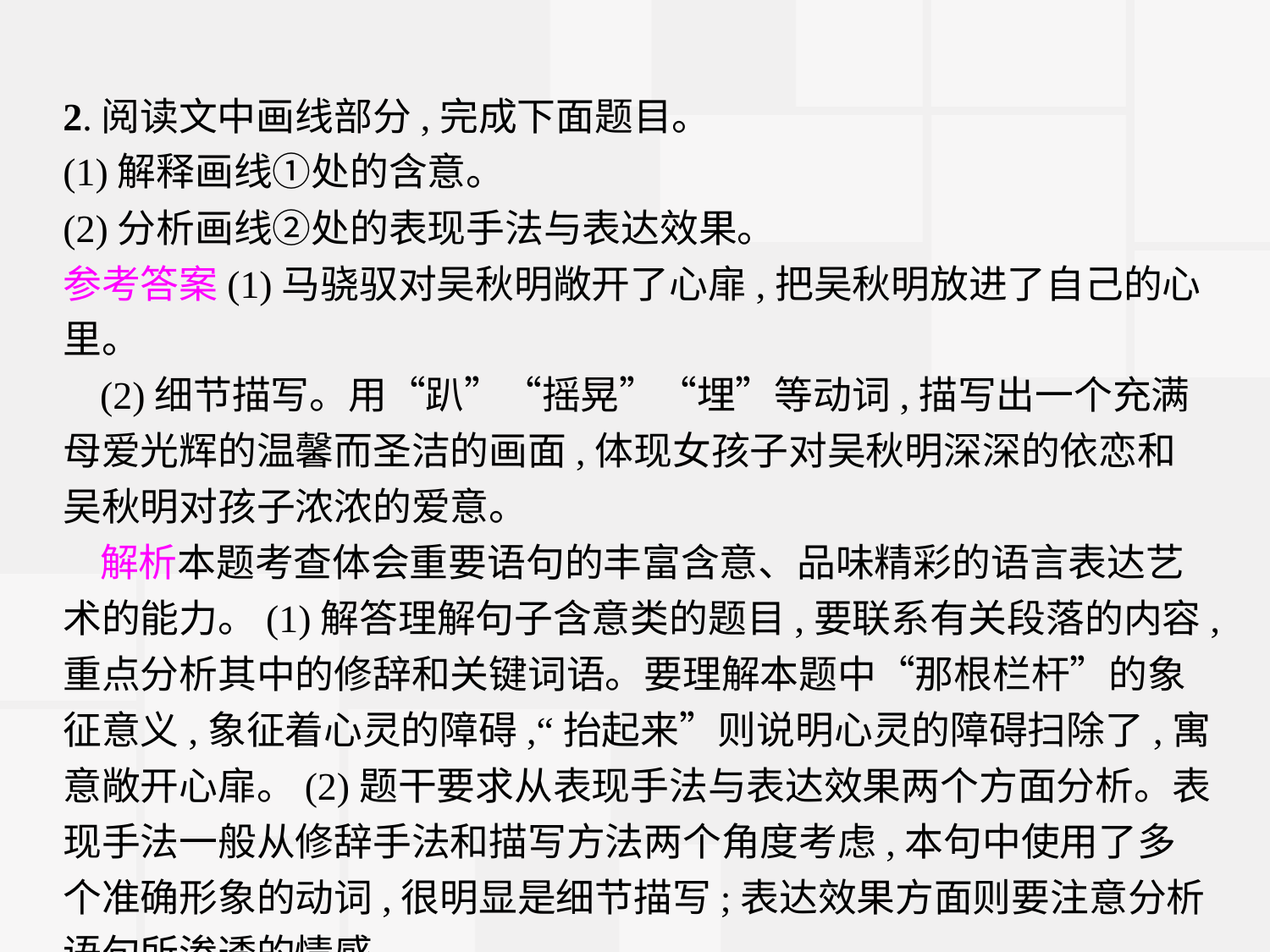

2.阅读文中画线部分,完成下面题目。
(1)解释画线①处的含意。
(2)分析画线②处的表现手法与表达效果。
参考答案(1)马骁驭对吴秋明敞开了心扉,把吴秋明放进了自己的心里。
(2)细节描写。用“趴”“摇晃”“埋”等动词,描写出一个充满母爱光辉的温馨而圣洁的画面,体现女孩子对吴秋明深深的依恋和吴秋明对孩子浓浓的爱意。
解析本题考查体会重要语句的丰富含意、品味精彩的语言表达艺术的能力。(1)解答理解句子含意类的题目,要联系有关段落的内容,重点分析其中的修辞和关键词语。要理解本题中“那根栏杆”的象征意义,象征着心灵的障碍,“抬起来”则说明心灵的障碍扫除了,寓意敞开心扉。(2)题干要求从表现手法与表达效果两个方面分析。表现手法一般从修辞手法和描写方法两个角度考虑,本句中使用了多个准确形象的动词,很明显是细节描写;表达效果方面则要注意分析语句所渗透的情感。